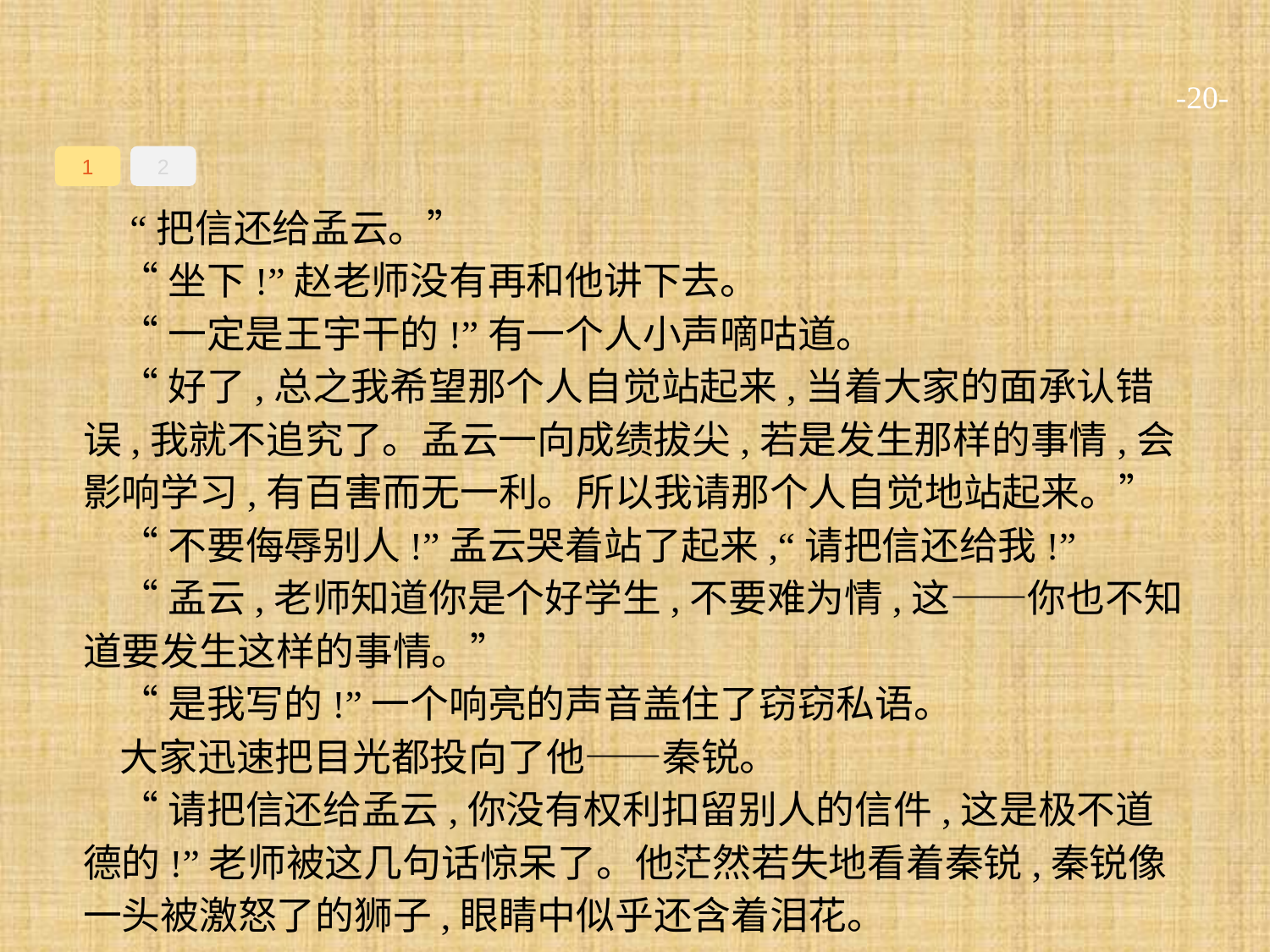

-20-
1
2
 “把信还给孟云。”
“坐下!”赵老师没有再和他讲下去。
“一定是王宇干的!”有一个人小声嘀咕道。
“好了,总之我希望那个人自觉站起来,当着大家的面承认错误,我就不追究了。孟云一向成绩拔尖,若是发生那样的事情,会影响学习,有百害而无一利。所以我请那个人自觉地站起来。”
“不要侮辱别人!”孟云哭着站了起来,“请把信还给我!”
“孟云,老师知道你是个好学生,不要难为情,这——你也不知道要发生这样的事情。”
“是我写的!”一个响亮的声音盖住了窃窃私语。
大家迅速把目光都投向了他——秦锐。
“请把信还给孟云,你没有权利扣留别人的信件,这是极不道德的!”老师被这几句话惊呆了。他茫然若失地看着秦锐,秦锐像一头被激怒了的狮子,眼睛中似乎还含着泪花。